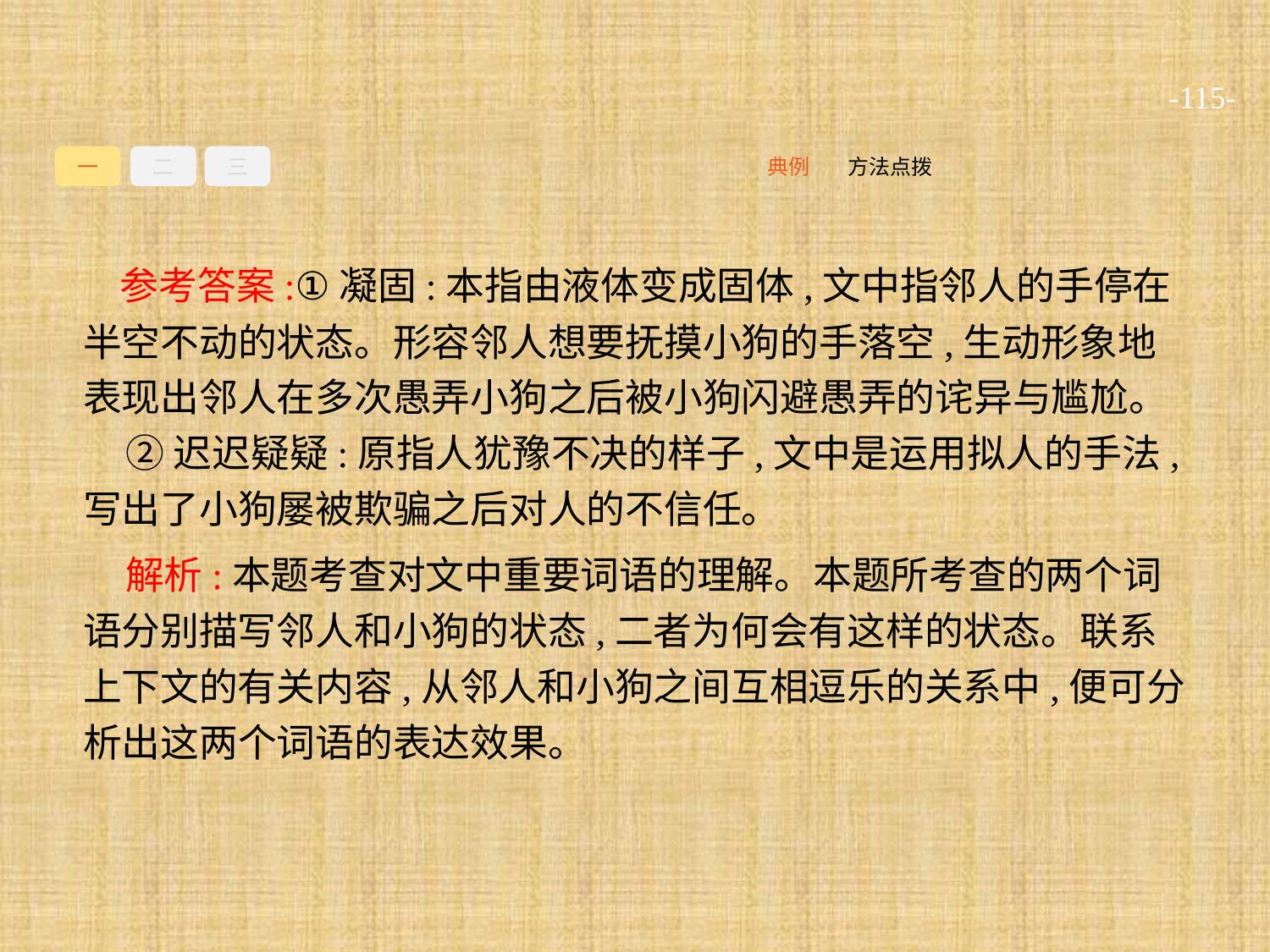

-115-
一
二
三
方法点拨
典例
参考答案:①凝固:本指由液体变成固体,文中指邻人的手停在半空不动的状态。形容邻人想要抚摸小狗的手落空,生动形象地表现出邻人在多次愚弄小狗之后被小狗闪避愚弄的诧异与尴尬。
②迟迟疑疑:原指人犹豫不决的样子,文中是运用拟人的手法,写出了小狗屡被欺骗之后对人的不信任。
解析:本题考查对文中重要词语的理解。本题所考查的两个词语分别描写邻人和小狗的状态,二者为何会有这样的状态。联系上下文的有关内容,从邻人和小狗之间互相逗乐的关系中,便可分析出这两个词语的表达效果。